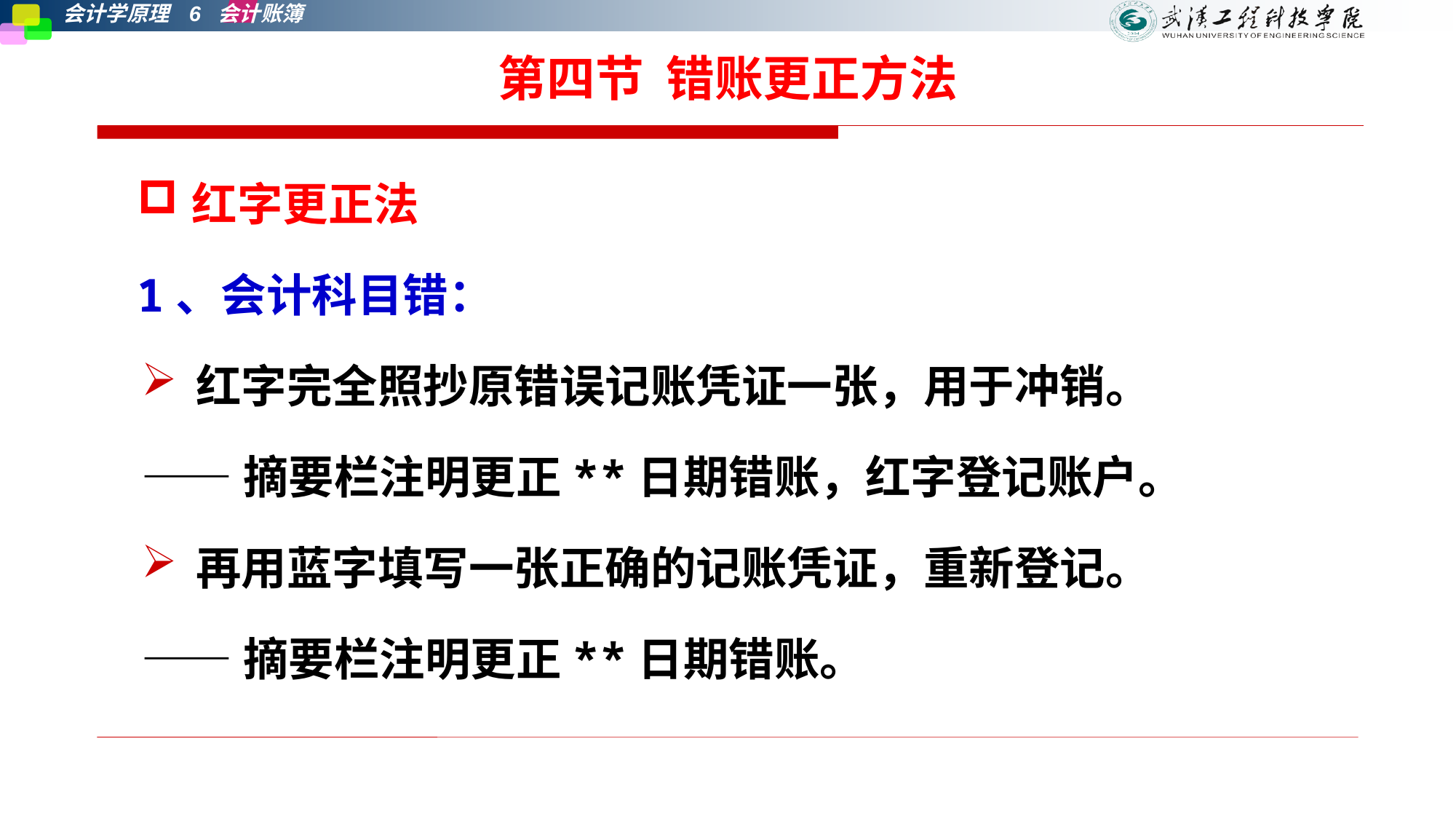

# 第四节  错账更正方法
红字更正法
1、会计科目错：
红字完全照抄原错误记账凭证一张，用于冲销。
——摘要栏注明更正**日期错账，红字登记账户。
再用蓝字填写一张正确的记账凭证，重新登记。
——摘要栏注明更正**日期错账。